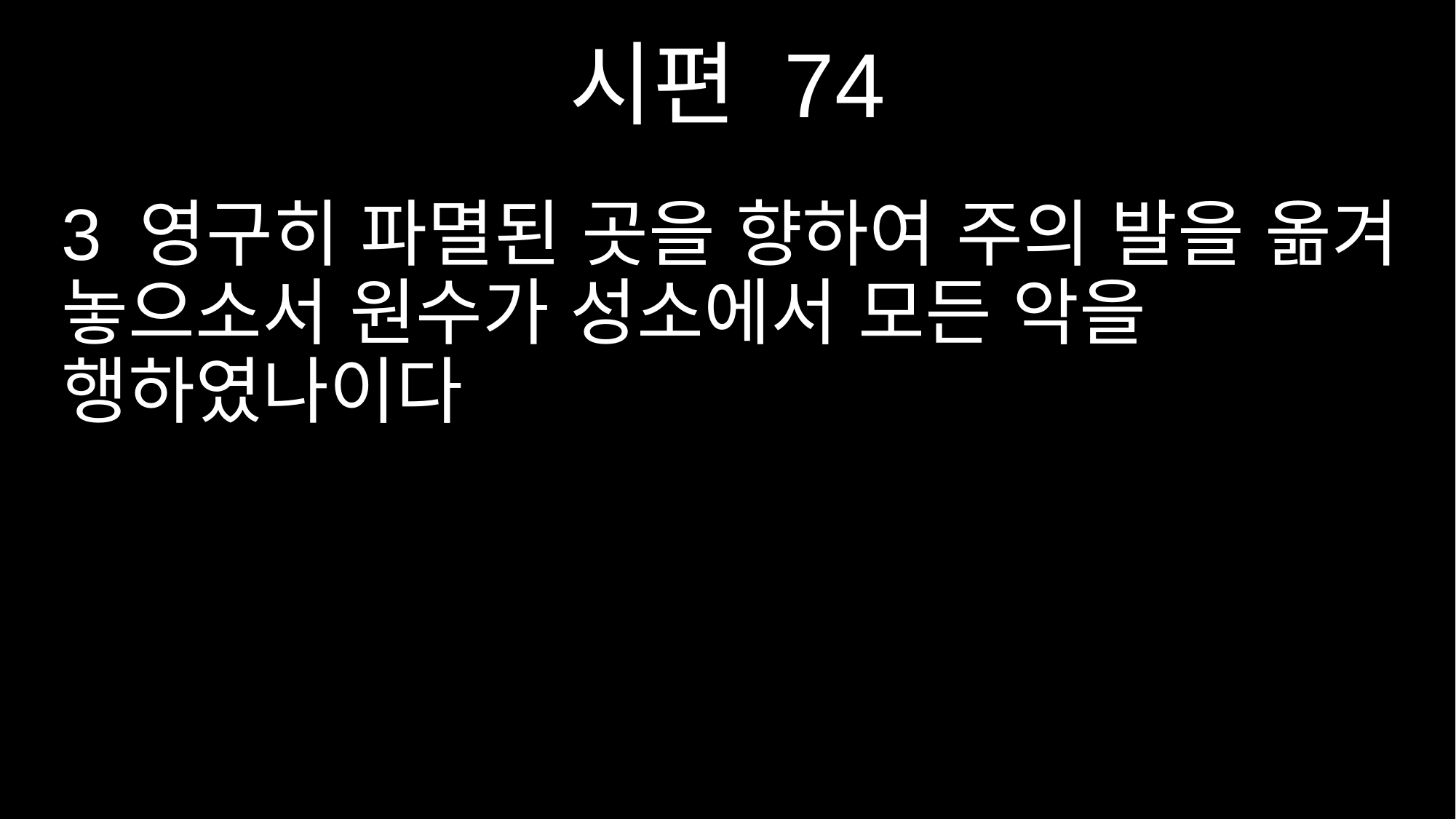

시편 74
3 영구히 파멸된 곳을 향하여 주의 발을 옮겨 놓으소서 원수가 성소에서 모든 악을 행하였나이다